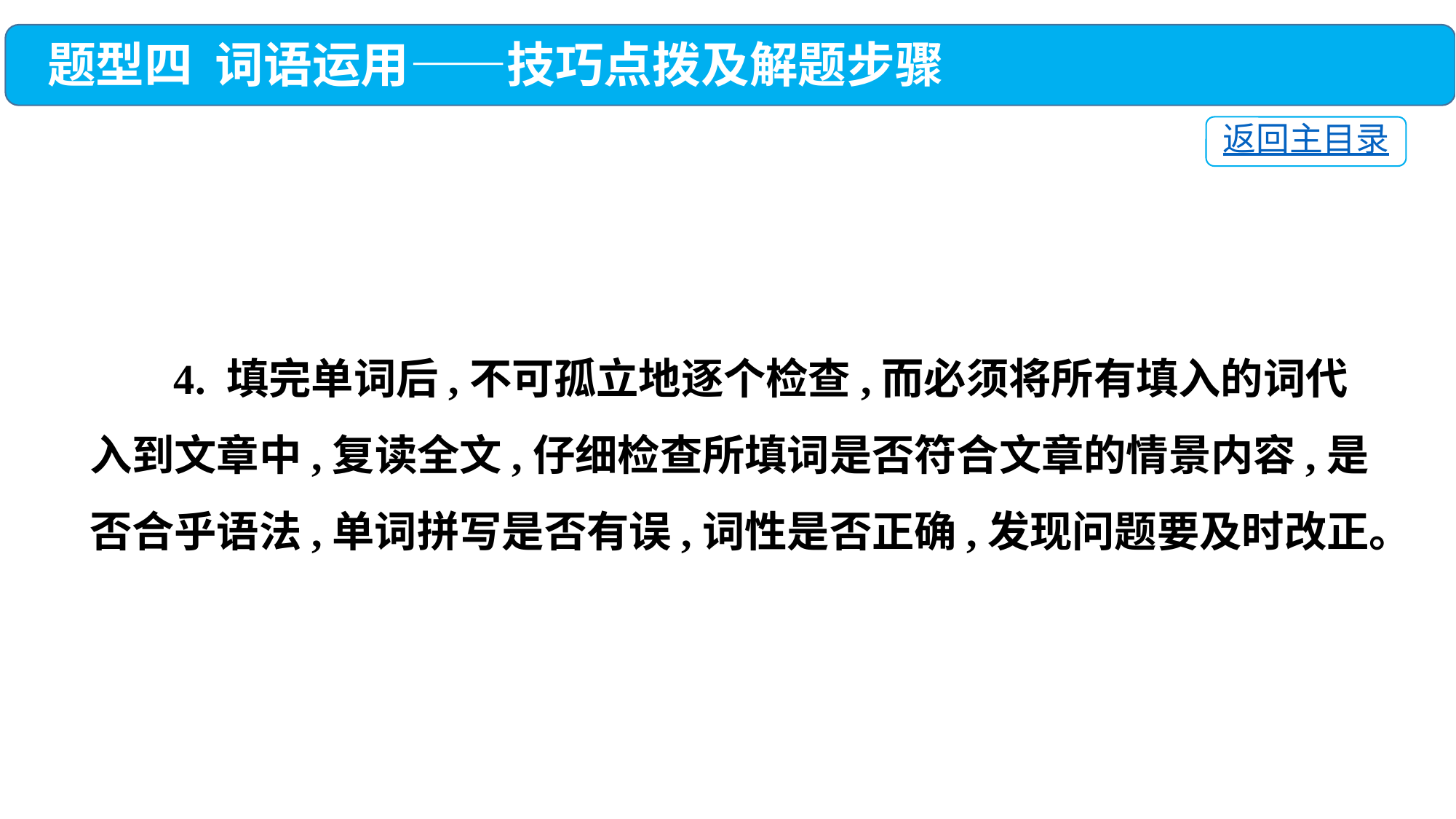

题型四  词语运用——技巧点拨及解题步骤
返回主目录
        4. 填完单词后,不可孤立地逐个检查,而必须将所有填入的词代入到文章中,复读全文,仔细检查所填词是否符合文章的情景内容,是否合乎语法,单词拼写是否有误,词性是否正确,发现问题要及时改正。